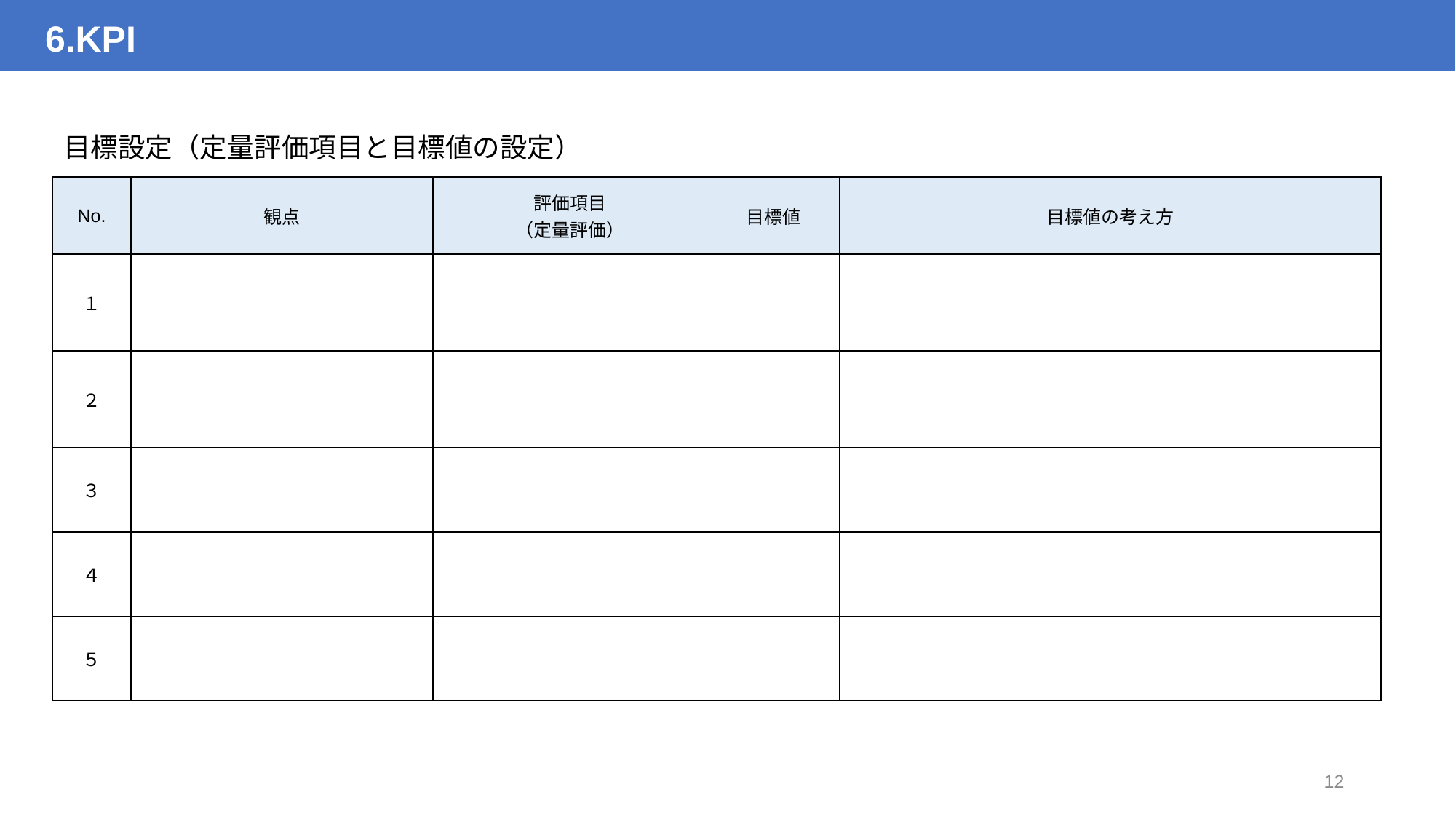

6.KPI
目標設定（定量評価項目と目標値の設定）
| No. | 観点 | 評価項目 （定量評価） | 目標値 | 目標値の考え方 |
| --- | --- | --- | --- | --- |
| １ |  |  |  |  |
| ２ |  |  |  |  |
| ３ |  |  |  |  |
| ４ |  |  |  |  |
| ５ |  |  |  |  |
12